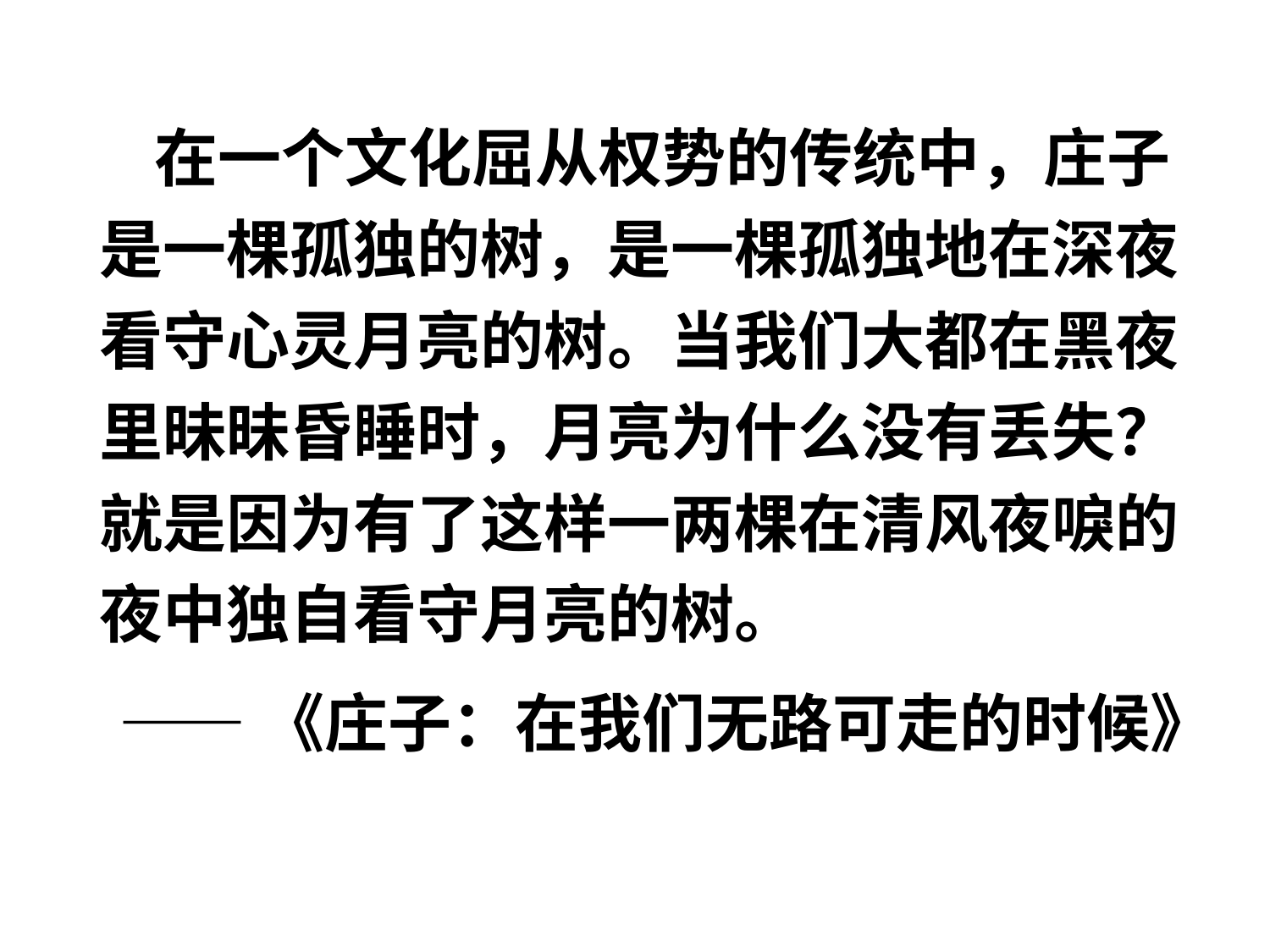

在一个文化屈从权势的传统中，庄子是一棵孤独的树，是一棵孤独地在深夜看守心灵月亮的树。当我们大都在黑夜里昧昧昏睡时，月亮为什么没有丢失？就是因为有了这样一两棵在清风夜唳的夜中独自看守月亮的树。
——《庄子：在我们无路可走的时候》